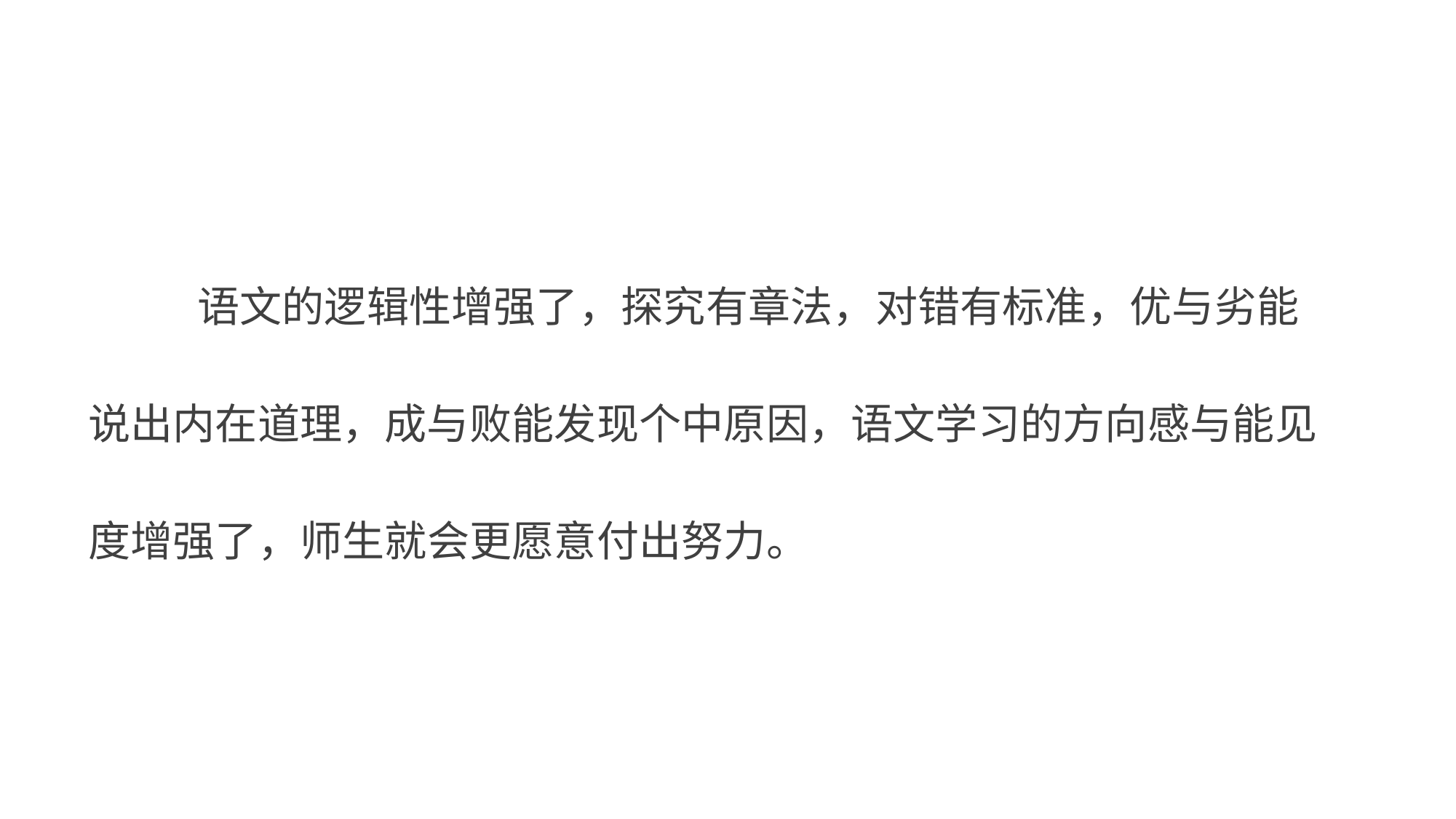

语文的逻辑性增强了，探究有章法，对错有标准，优与劣能
说出内在道理，成与败能发现个中原因，语文学习的方向感与能见 度增强了，师生就会更愿意付出努力。